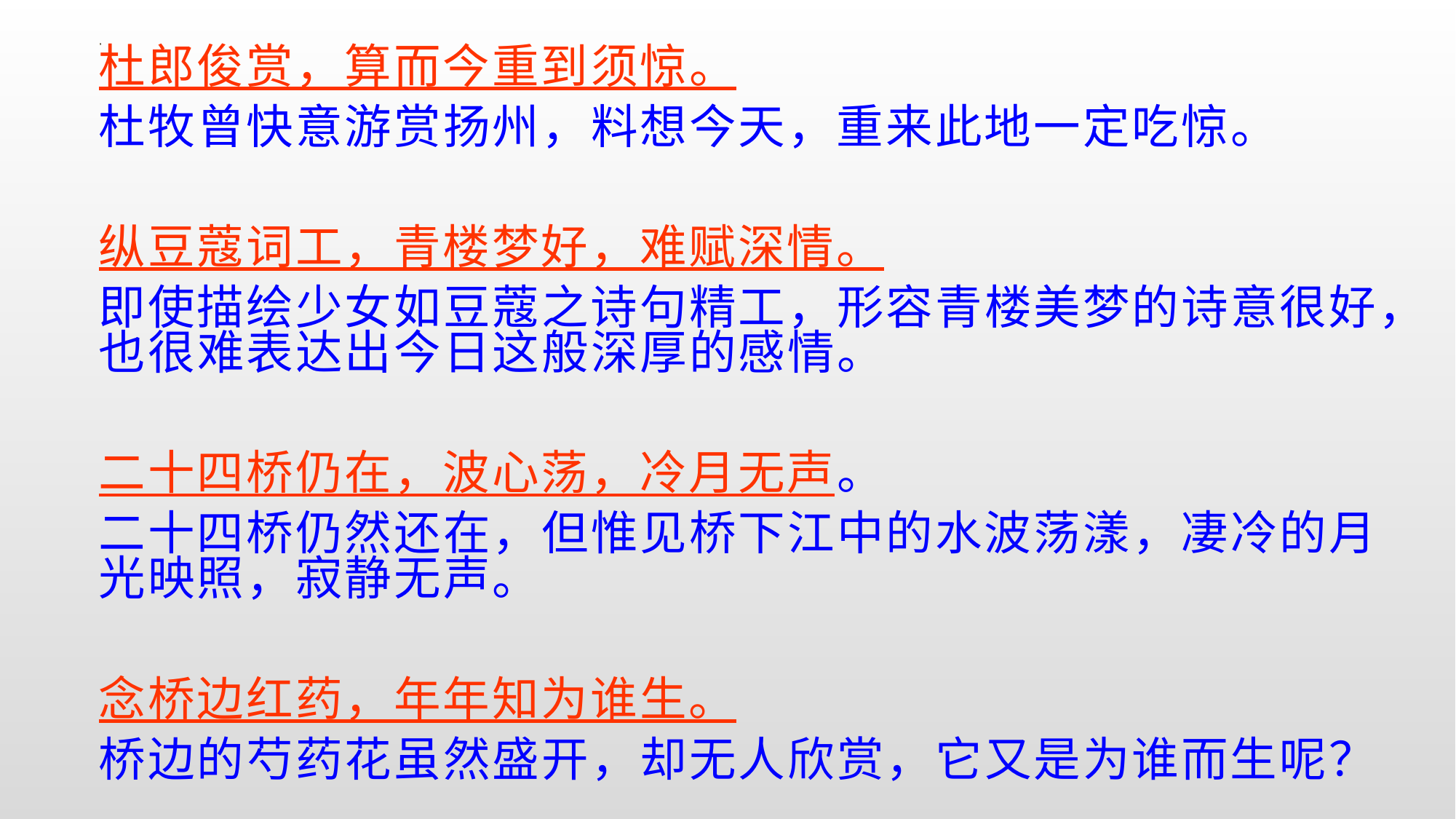

杜郎俊赏，算而今重到须惊。
杜牧曾快意游赏扬州，料想今天，重来此地一定吃惊。

纵豆蔻词工，青楼梦好，难赋深情。
即使描绘少女如豆蔻之诗句精工，形容青楼美梦的诗意很好，也很难表达出今日这般深厚的感情。

二十四桥仍在，波心荡，冷月无声。
二十四桥仍然还在，但惟见桥下江中的水波荡漾，凄冷的月光映照，寂静无声。

念桥边红药，年年知为谁生。
桥边的芍药花虽然盛开，却无人欣赏，它又是为谁而生呢？